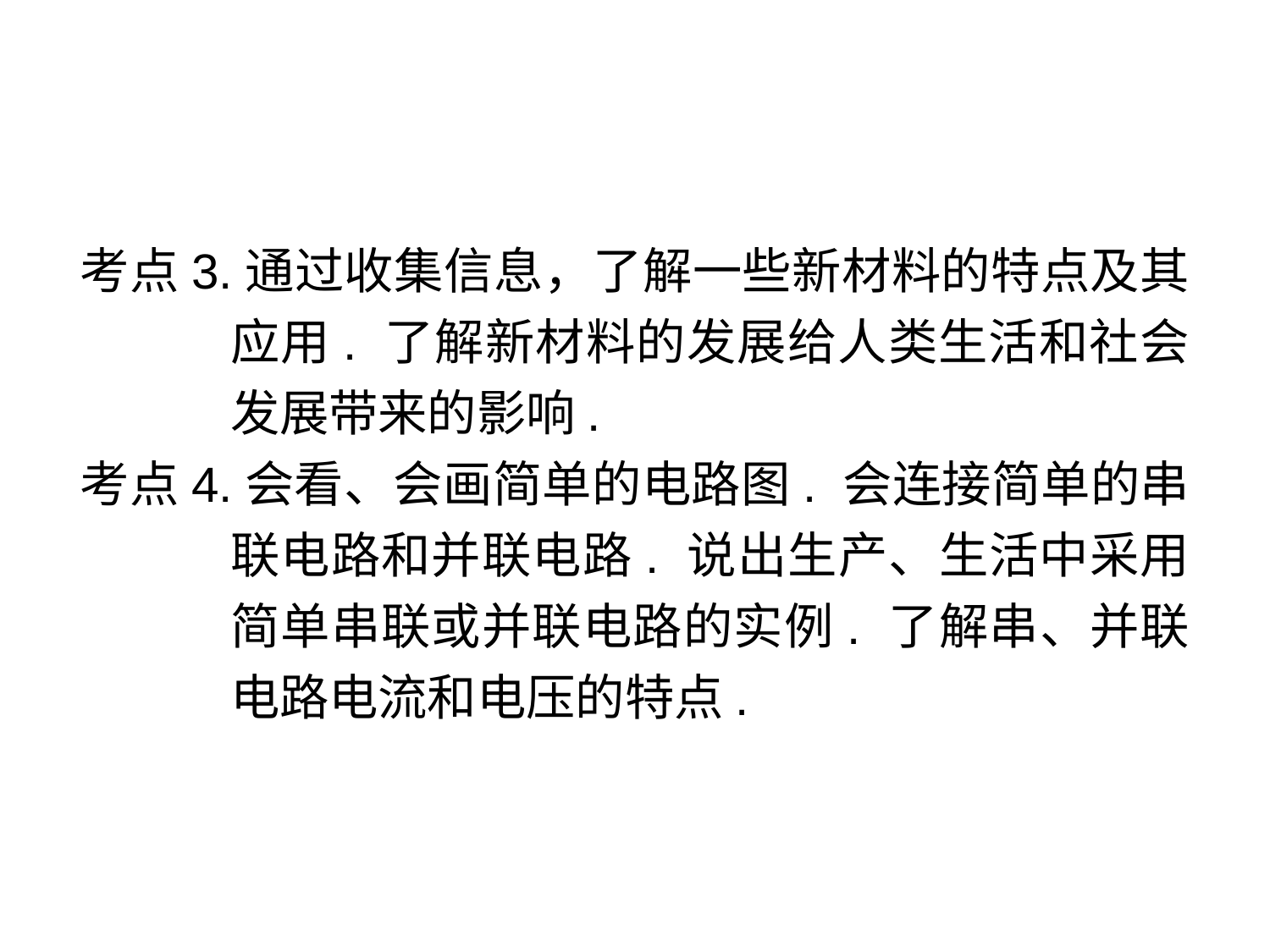

考点3.通过收集信息，了解一些新材料的特点及其应用. 了解新材料的发展给人类生活和社会发展带来的影响.
考点4.会看、会画简单的电路图. 会连接简单的串联电路和并联电路. 说出生产、生活中采用简单串联或并联电路的实例. 了解串、并联电路电流和电压的特点.